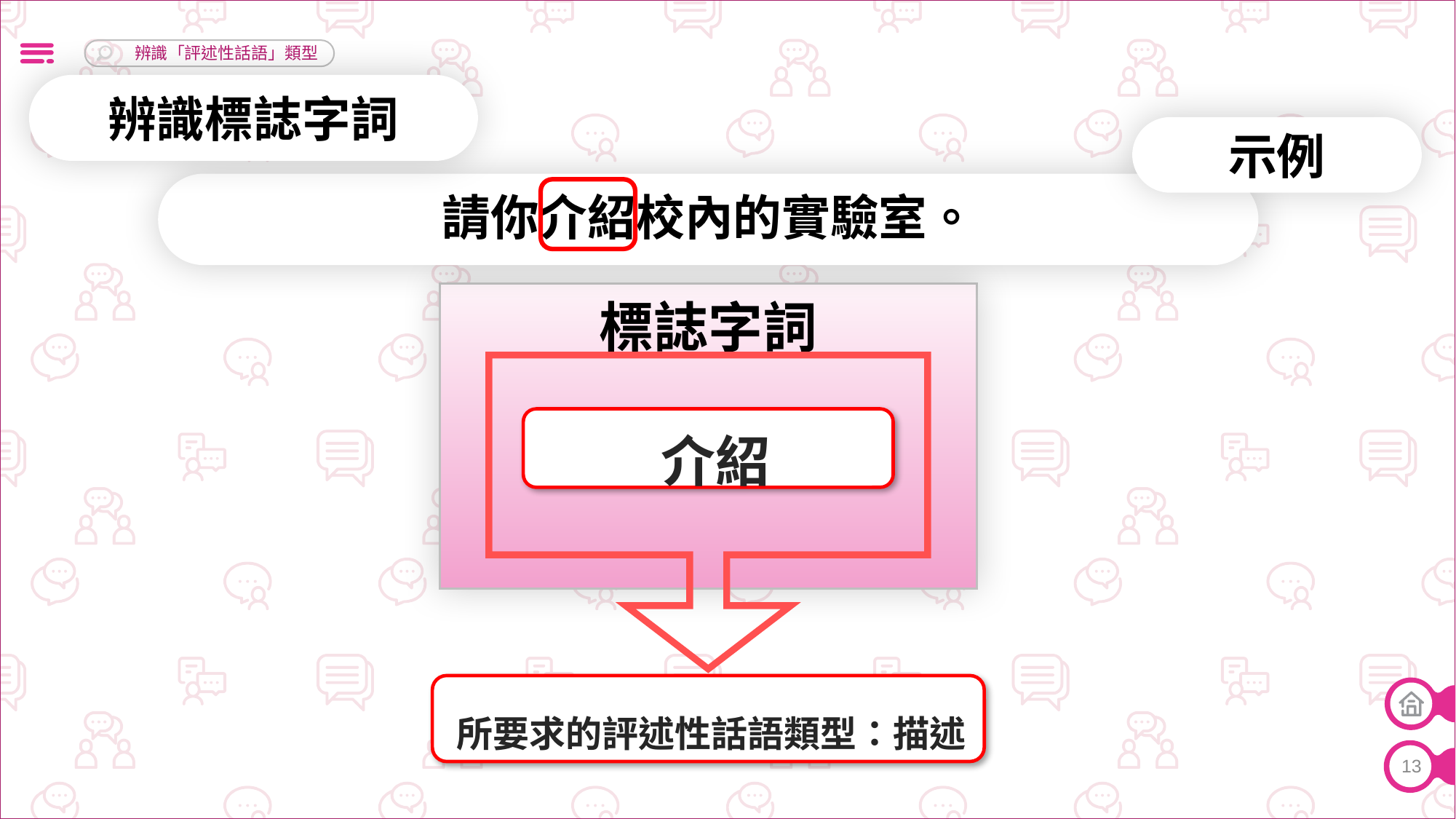

辨識標誌字詞
示例

請你介紹校內的實驗室。

標誌字詞

介紹

所要求的評述性話語類型：描述
13